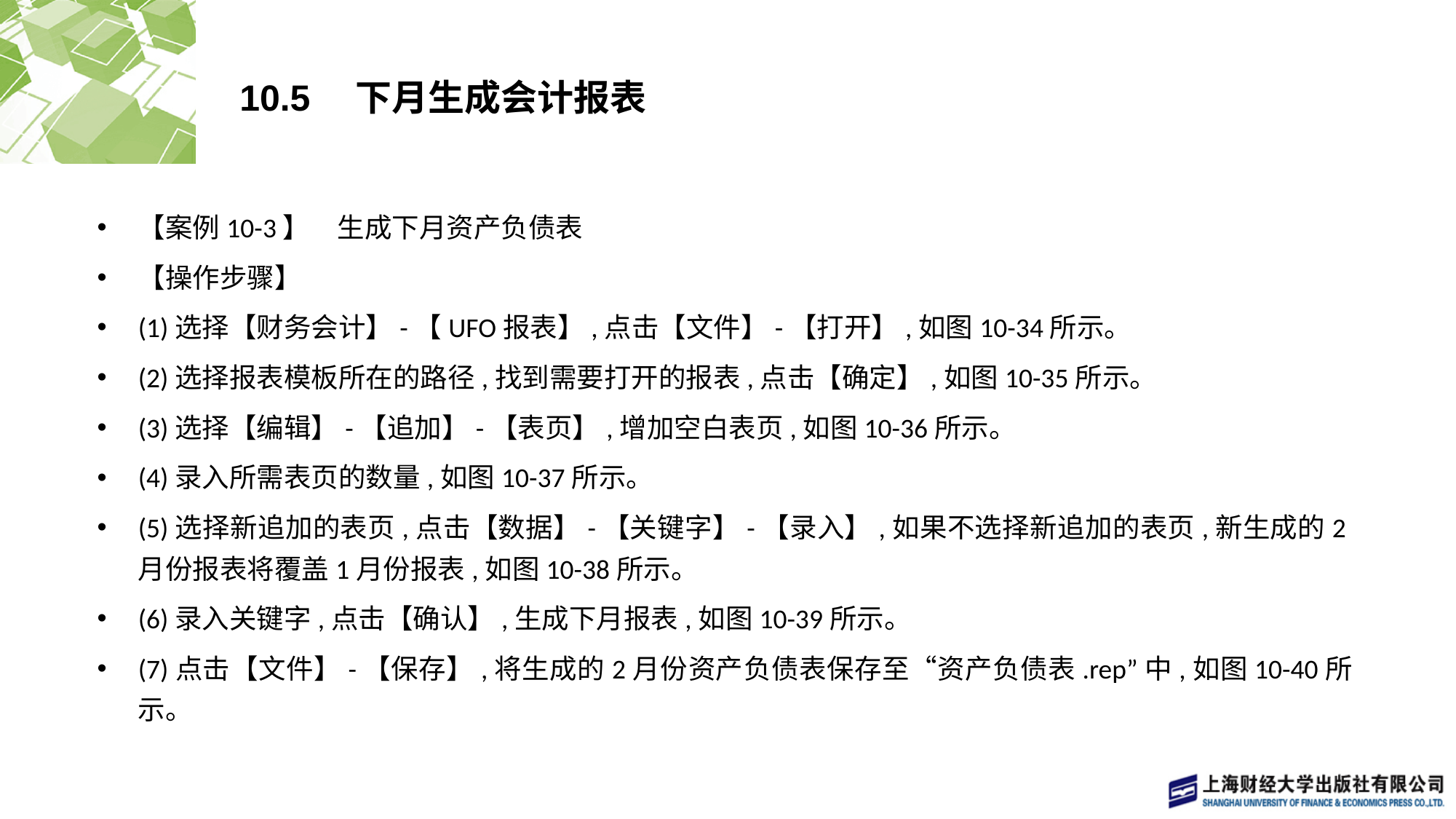

# 10.5　下月生成会计报表
【案例10-3】　生成下月资产负债表
【操作步骤】
(1)选择【财务会计】-【UFO报表】,点击【文件】-【打开】,如图10-34所示。
(2)选择报表模板所在的路径,找到需要打开的报表,点击【确定】,如图10-35所示。
(3)选择【编辑】-【追加】-【表页】,增加空白表页,如图10-36所示。
(4)录入所需表页的数量,如图10-37所示。
(5)选择新追加的表页,点击【数据】-【关键字】-【录入】,如果不选择新追加的表页,新生成的2月份报表将覆盖1月份报表,如图10-38所示。
(6)录入关键字,点击【确认】,生成下月报表,如图10-39所示。
(7)点击【文件】-【保存】,将生成的2月份资产负债表保存至“资产负债表.rep”中,如图10-40所示。